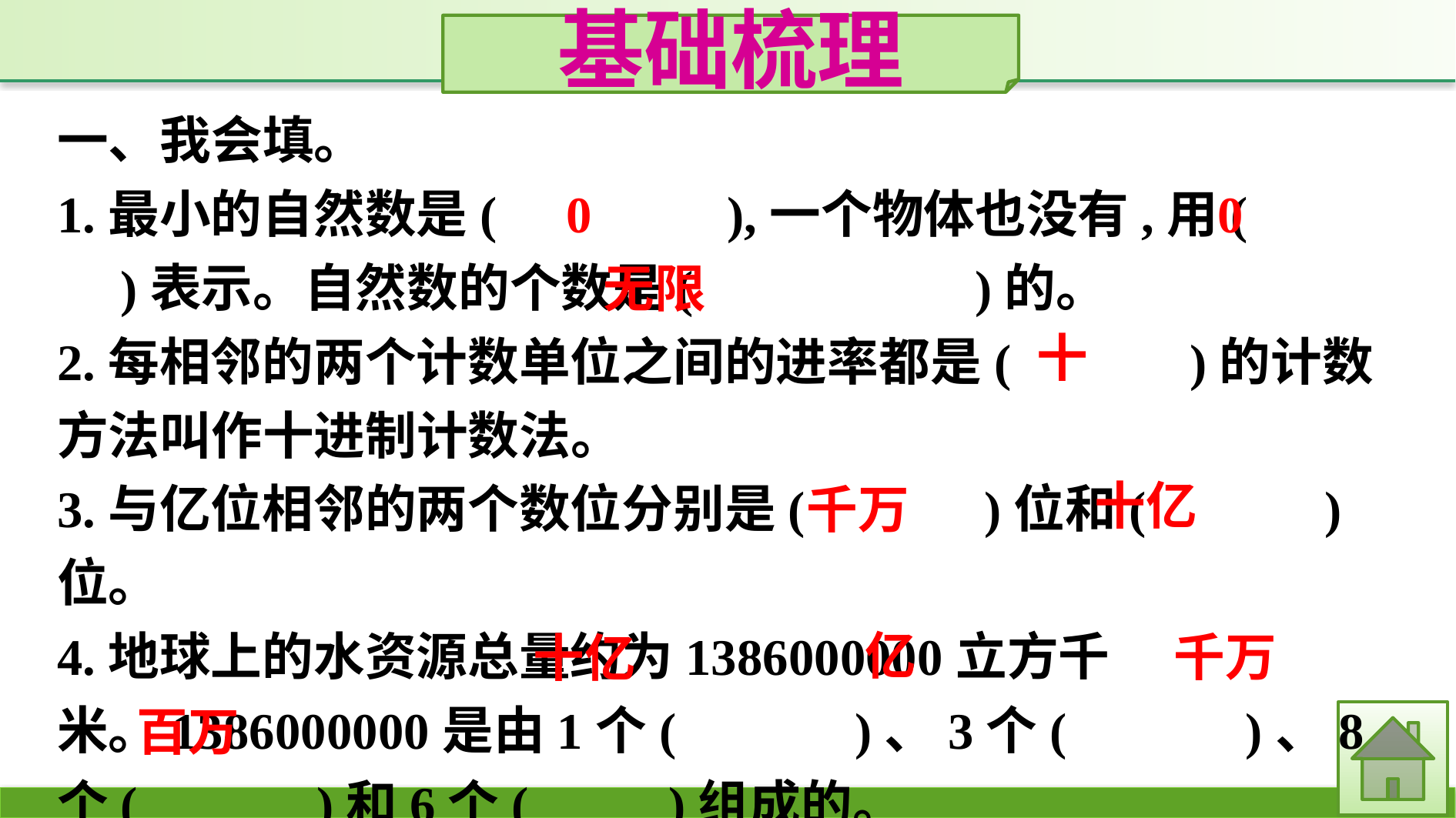

基础梳理
一、我会填。
1.最小的自然数是(　　　　),一个物体也没有,用(　　　)表示。自然数的个数是(　　　　　)的。
2.每相邻的两个计数单位之间的进率都是(　　　)的计数方法叫作十进制计数法。
3.与亿位相邻的两个数位分别是(　　　)位和(　　　)位。
4.地球上的水资源总量约为1386000000立方千米。1386000000是由1个(　　　)、3个(　　　)、8个(　　　)和6个(　 　)组成的。
0
0
无限
十
十亿
千万
亿
千万
十亿
百万